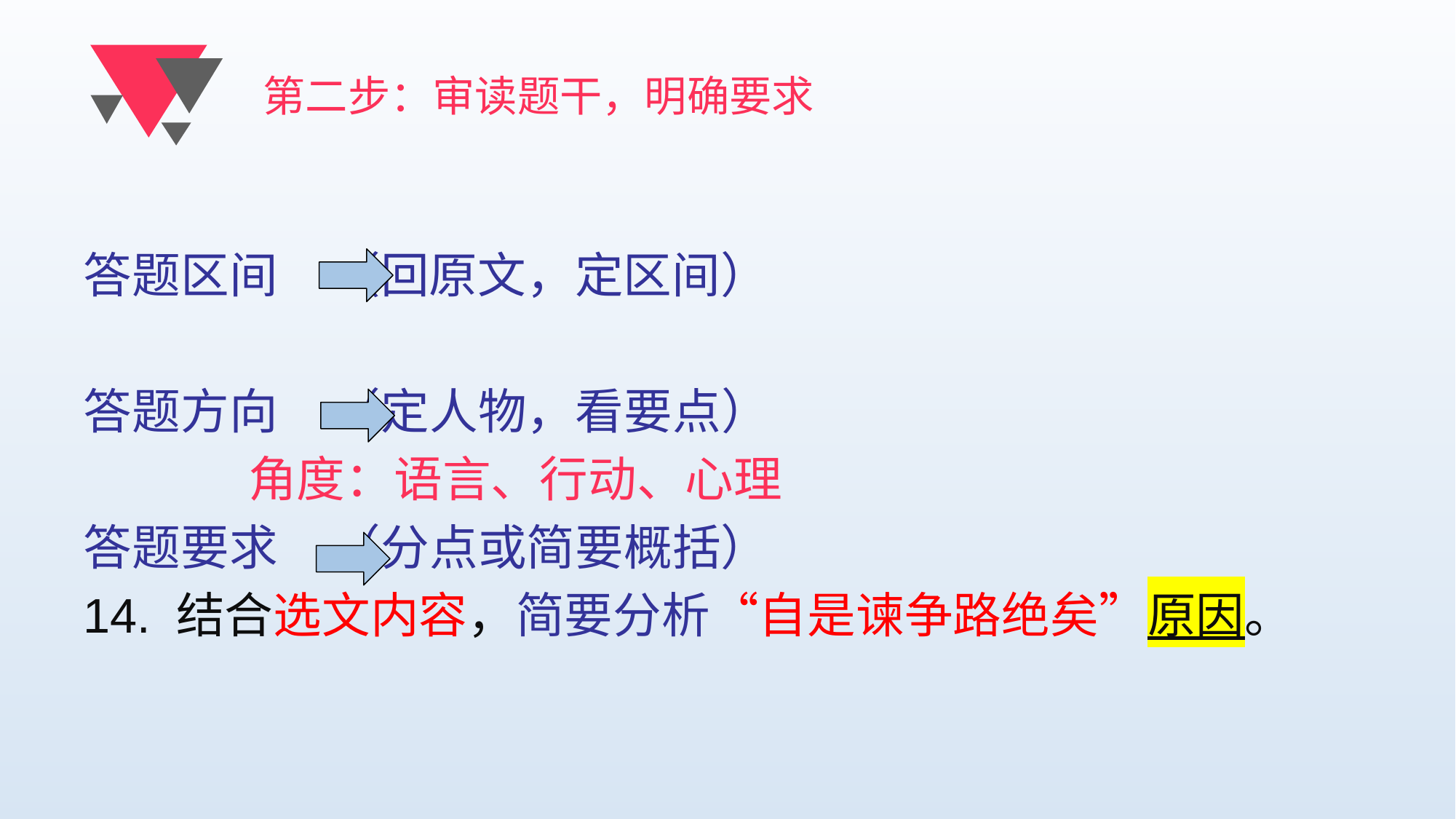

# 第二步：审读题干，明确要求

答题区间     （回原文，定区间）

答题方向     （定人物，看要点）
              角度：语言、行动、心理
答题要求     （分点或简要概括）
14. 结合选文内容，简要分析“自是谏争路绝矣”原因。